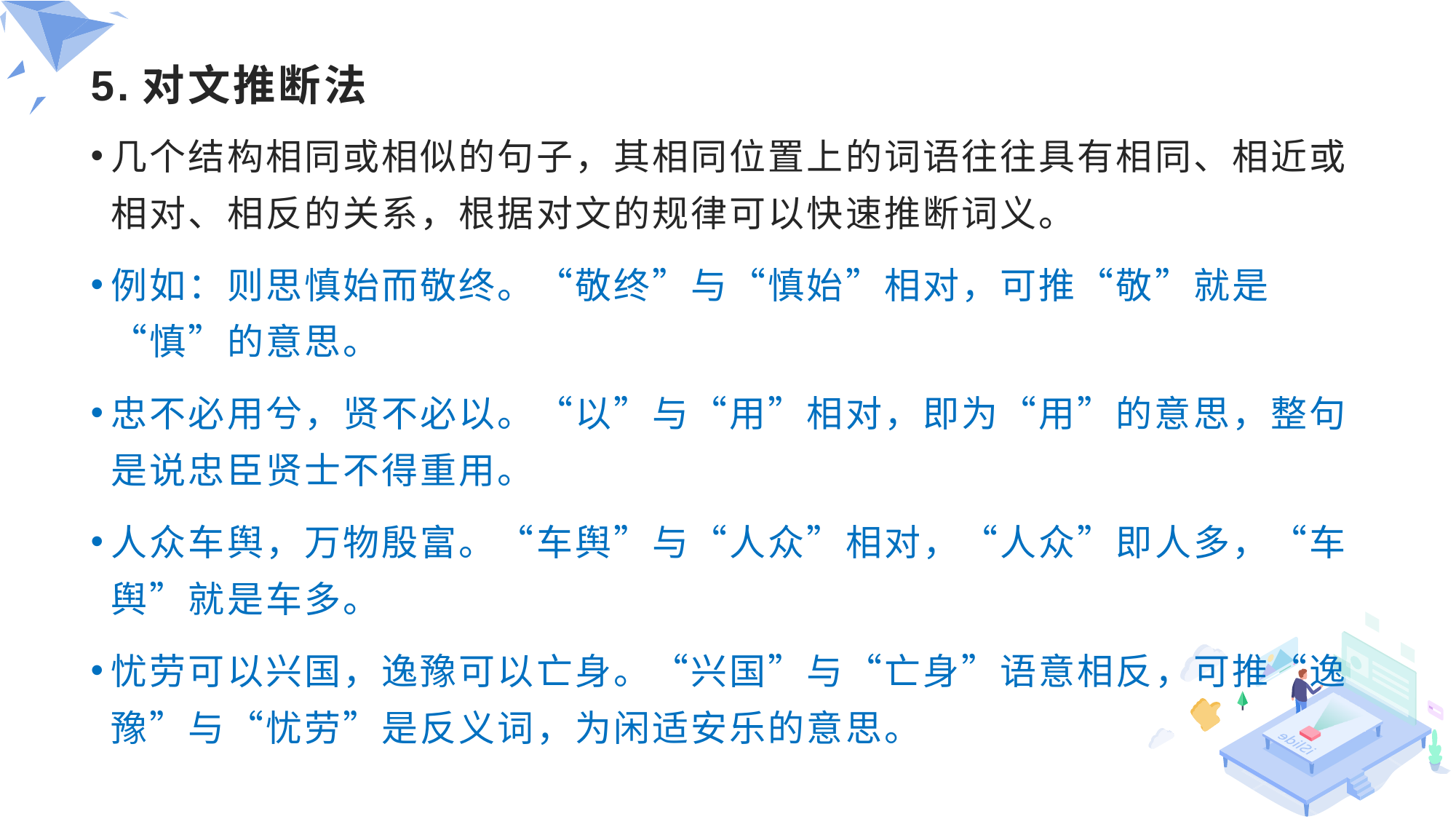

# 5.对文推断法
几个结构相同或相似的句子，其相同位置上的词语往往具有相同、相近或相对、相反的关系，根据对文的规律可以快速推断词义。
例如：则思慎始而敬终。“敬终”与“慎始”相对，可推“敬”就是“慎”的意思。
忠不必用兮，贤不必以。“以”与“用”相对，即为“用”的意思，整句是说忠臣贤士不得重用。
人众车舆，万物殷富。“车舆”与“人众”相对，“人众”即人多，“车舆”就是车多。
忧劳可以兴国，逸豫可以亡身。“兴国”与“亡身”语意相反，可推“逸豫”与“忧劳”是反义词，为闲适安乐的意思。